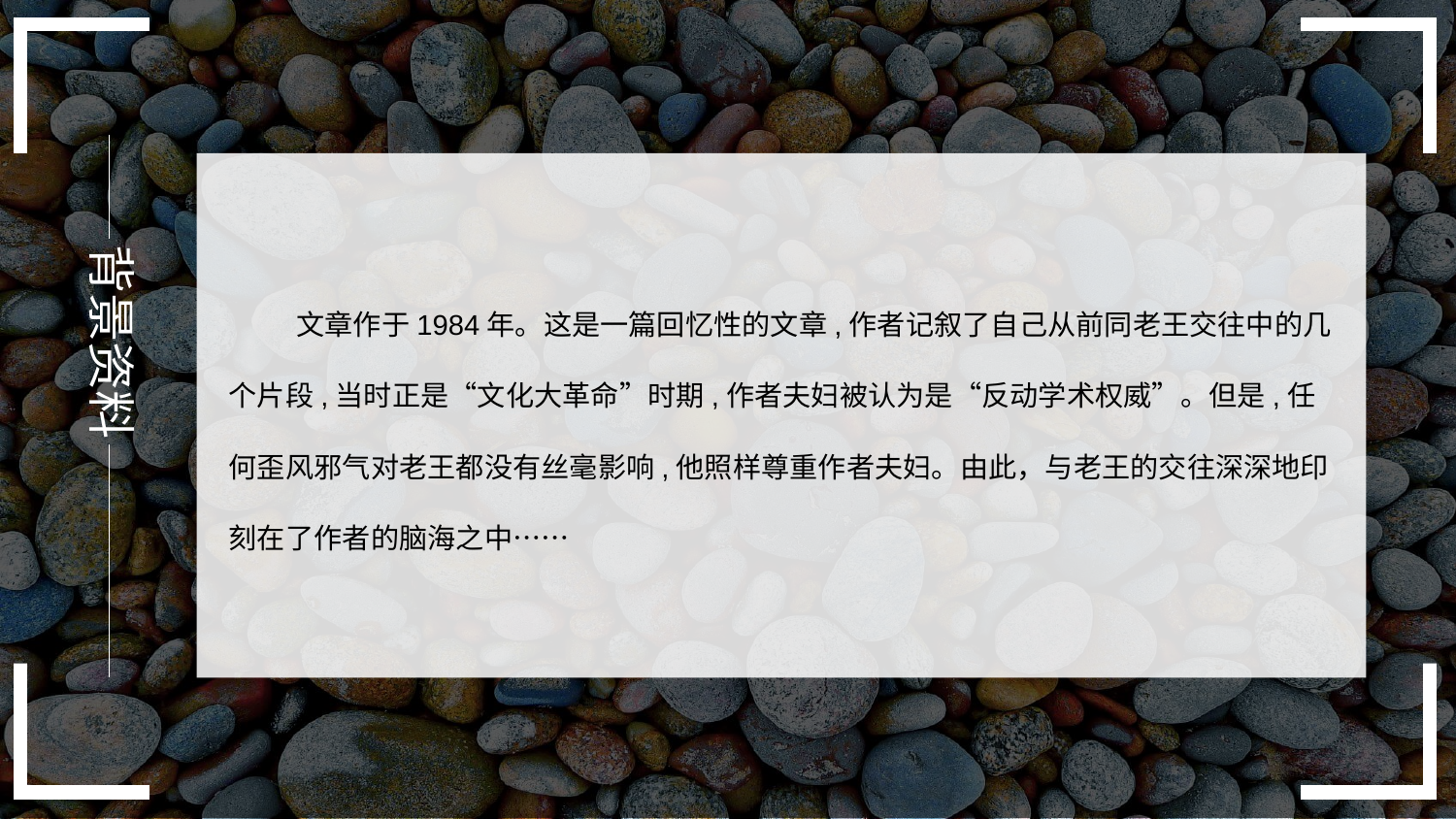

背景资料

 文章作于1984年。这是一篇回忆性的文章,作者记叙了自己从前同老王交往中的几个片段,当时正是“文化大革命”时期,作者夫妇被认为是“反动学术权威”。但是,任何歪风邪气对老王都没有丝毫影响,他照样尊重作者夫妇。由此，与老王的交往深深地印刻在了作者的脑海之中……